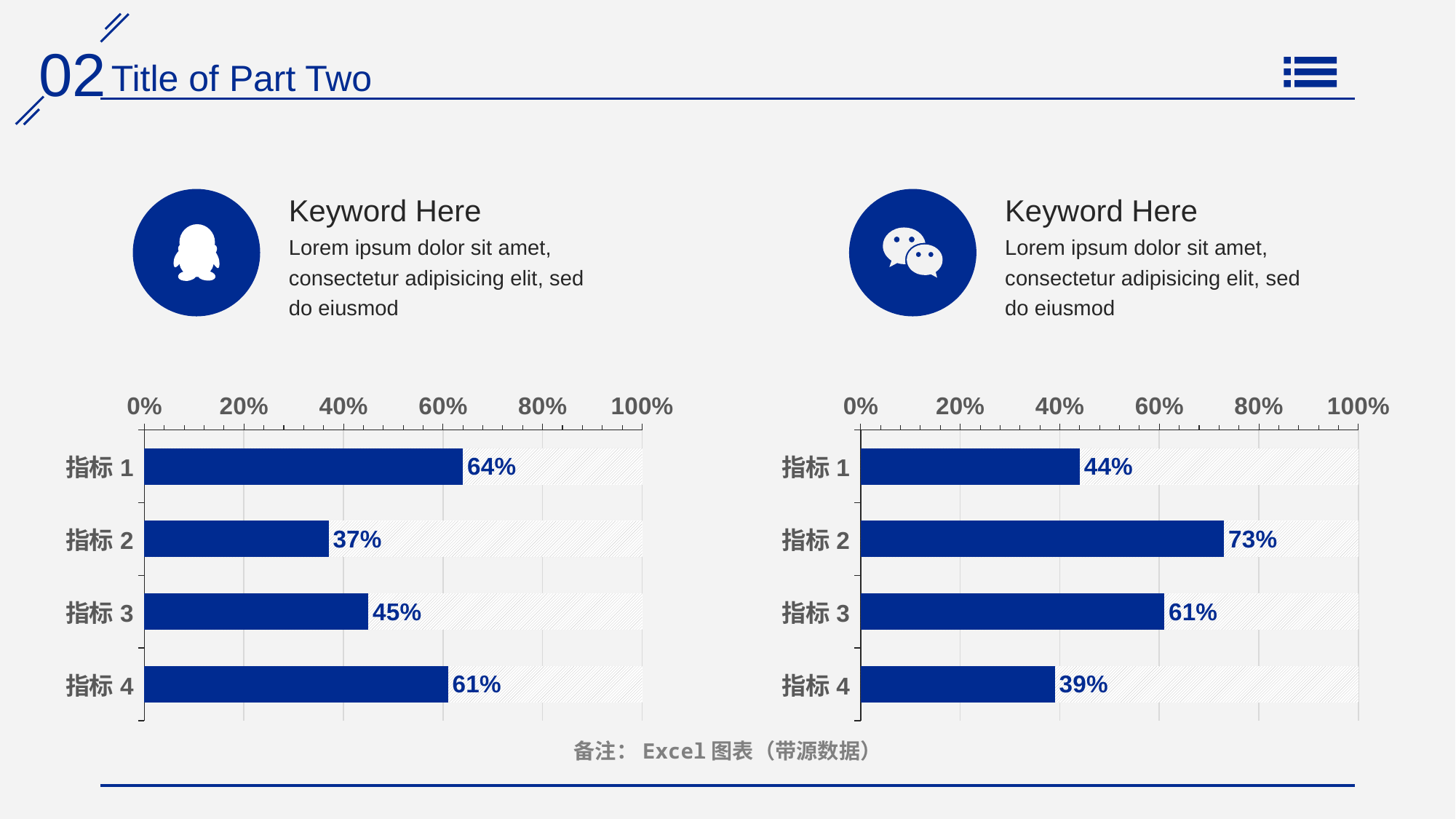

Keyword Here
Keyword Here

Lorem ipsum dolor sit amet, consectetur adipisicing elit, sed do eiusmod
Lorem ipsum dolor sit amet, consectetur adipisicing elit, sed do eiusmod

### Chart

| Category | 数值1 | 数值2 |
|---|---|---|
| 指标1 | 1.0 | 0.64 |
| 指标2 | 1.0 | 0.37 |
| 指标3 | 1.0 | 0.45 |
| 指标4 | 1.0 | 0.61 |

### Chart

| Category | 数值1 | 数值2 |
|---|---|---|
| 指标1 | 1.0 | 0.44 |
| 指标2 | 1.0 | 0.73 |
| 指标3 | 1.0 | 0.61 |
| 指标4 | 1.0 | 0.39 |
备注：Excel图表（带源数据）